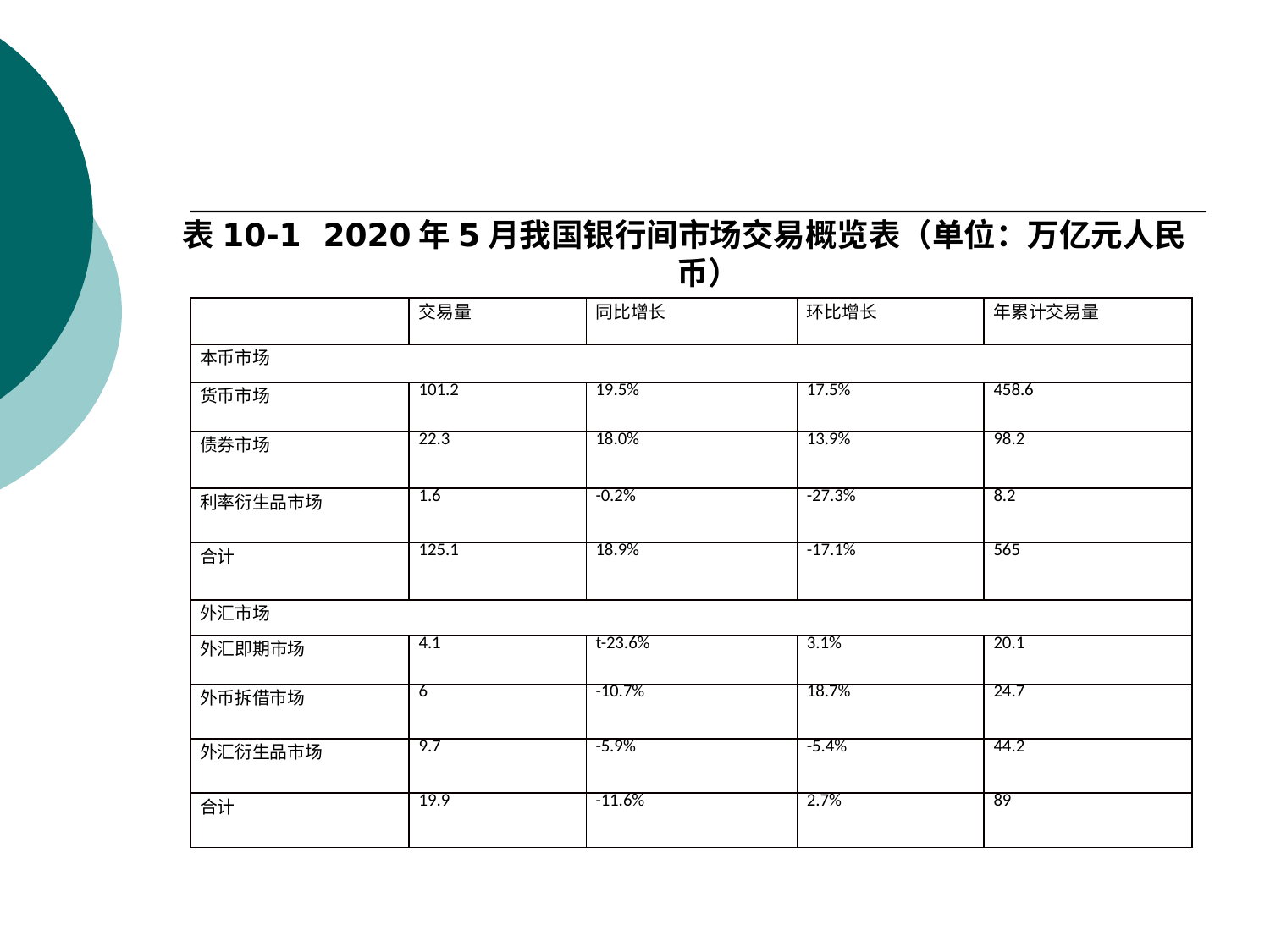

#
表10-1  2020年5月我国银行间市场交易概览表（单位：万亿元人民币）
|  | 交易量 | 同比增长 | 环比增长 | 年累计交易量 |
| --- | --- | --- | --- | --- |
| 本币市场 |  |  |  |  |
| 货币市场 | 101.2 | 19.5% | 17.5% | 458.6 |
| 债券市场 | 22.3 | 18.0% | 13.9% | 98.2 |
| 利率衍生品市场 | 1.6 | -0.2% | -27.3% | 8.2 |
| 合计 | 125.1 | 18.9% | -17.1% | 565 |
| 外汇市场 |  |  |  |  |
| 外汇即期市场 | 4.1 | t-23.6% | 3.1% | 20.1 |
| 外币拆借市场 | 6 | -10.7% | 18.7% | 24.7 |
| 外汇衍生品市场 | 9.7 | -5.9% | -5.4% | 44.2 |
| 合计 | 19.9 | -11.6% | 2.7% | 89 |